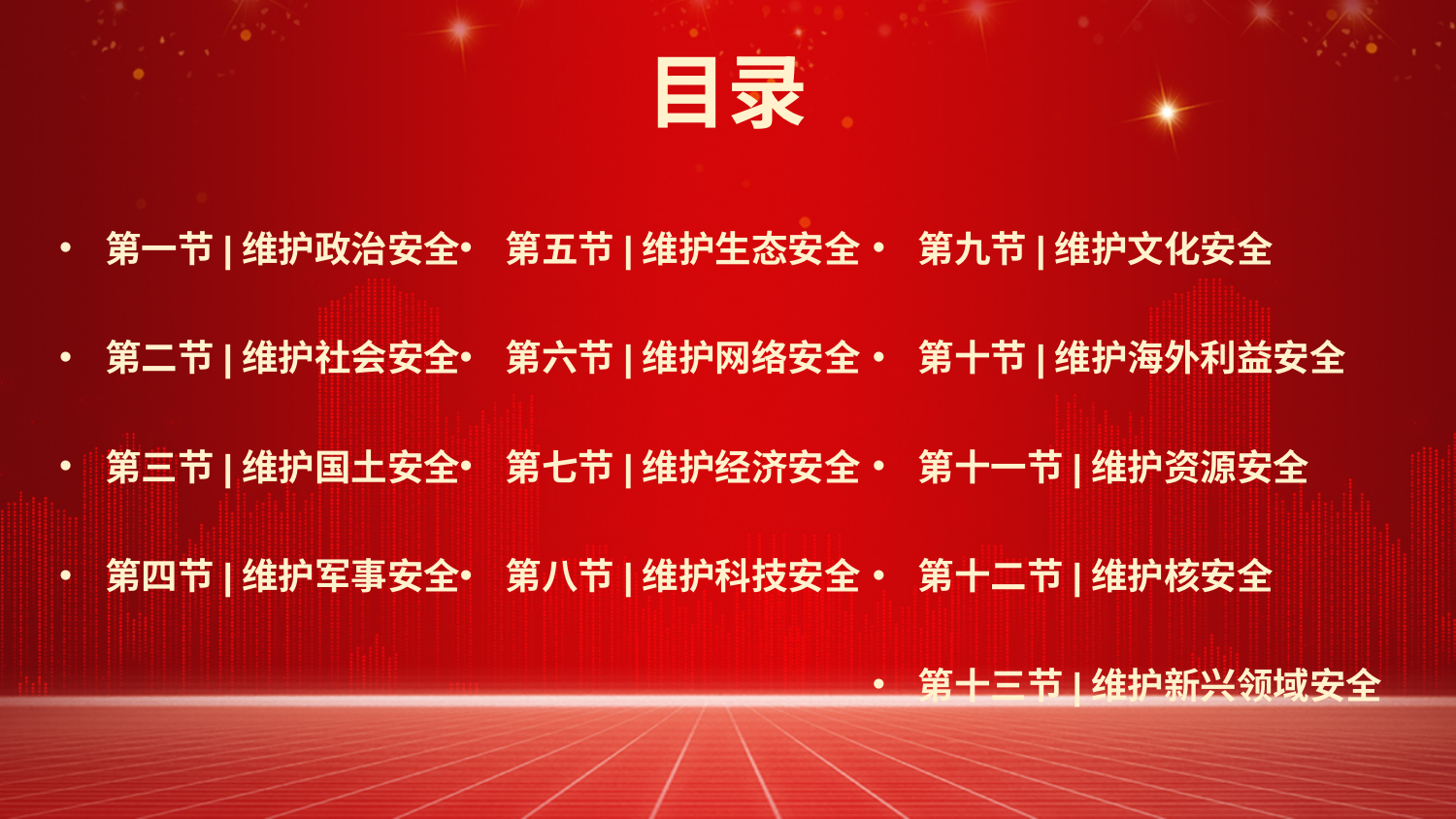

目录
第一节|维护政治安全
第二节|维护社会安全
第三节|维护国土安全
第四节|维护军事安全

第五节|维护生态安全
第六节|维护网络安全
第七节|维护经济安全
第八节|维护科技安全

第九节|维护文化安全
第十节|维护海外利益安全
第十一节|维护资源安全
第十二节|维护核安全
第十三节|维护新兴领域安全